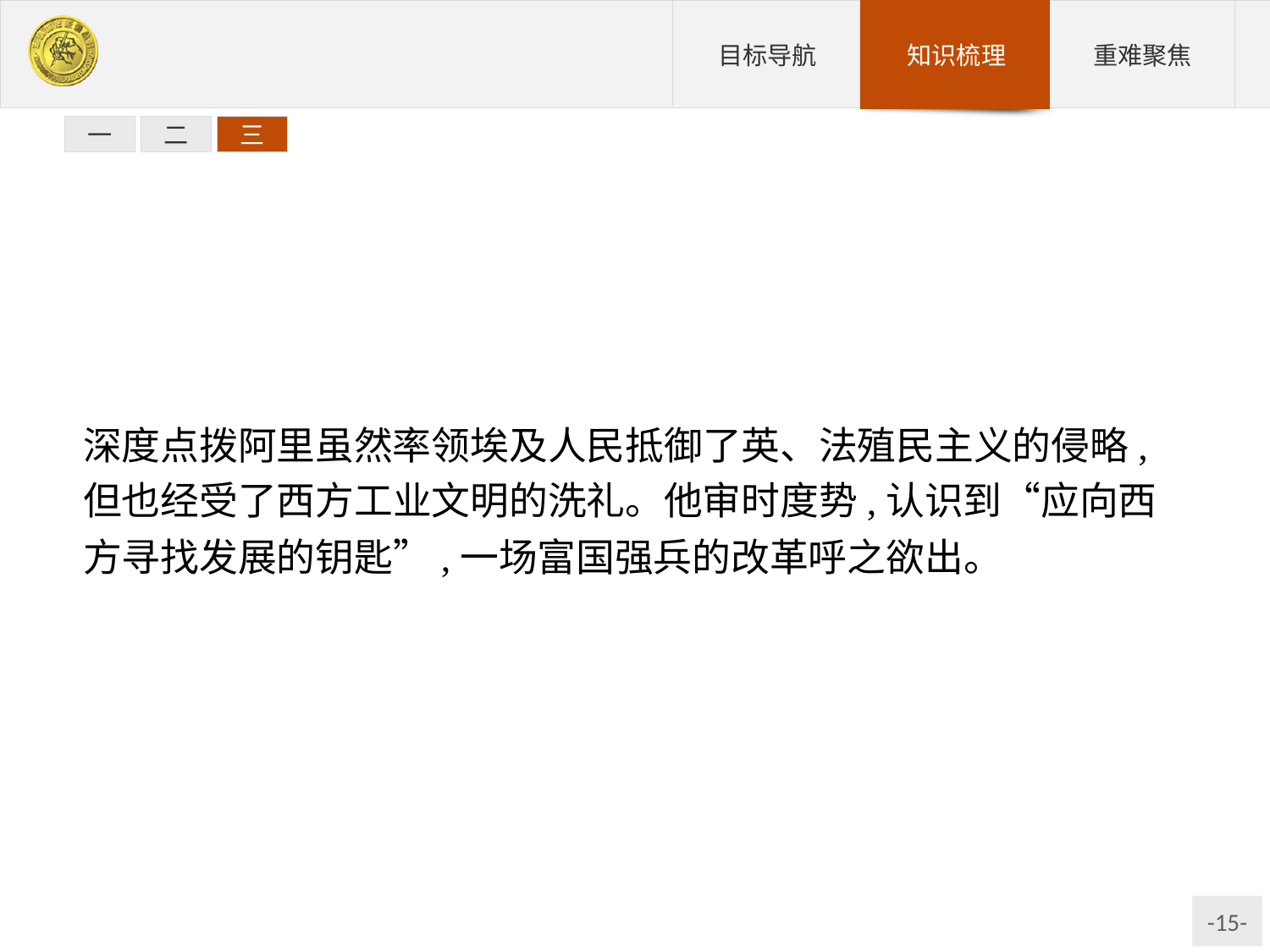

一
二
三
深度点拨阿里虽然率领埃及人民抵御了英、法殖民主义的侵略,但也经受了西方工业文明的洗礼。他审时度势,认识到“应向西方寻找发展的钥匙”,一场富国强兵的改革呼之欲出。